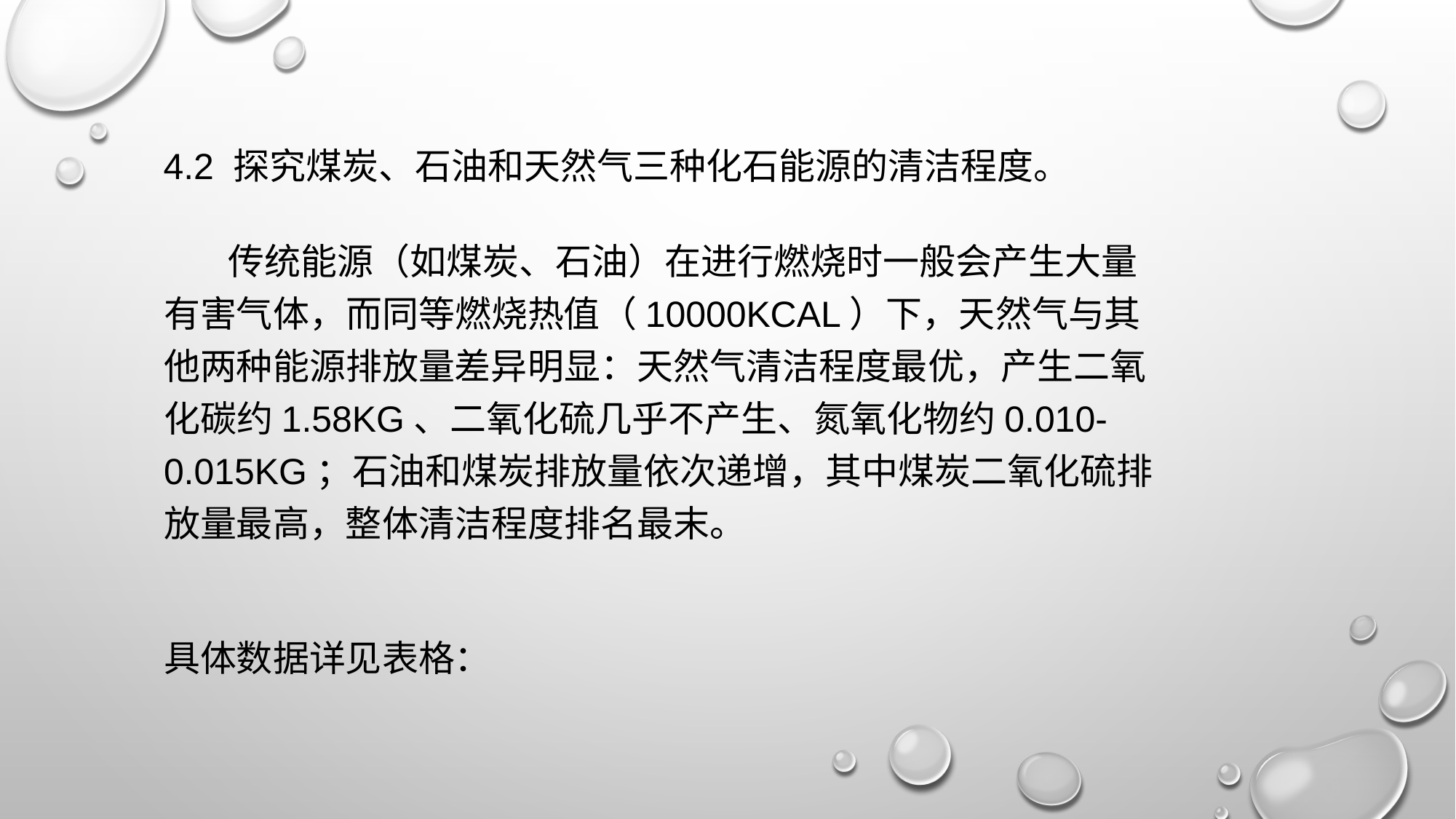

4.2 探究煤炭、石油和天然气三种化石能源的清洁程度。
传统能源（如煤炭、石油）在进行燃烧时一般会产生大量有害气体，而同等燃烧热值（10000kcal）下，天然气与其他两种能源排放量差异明显：天然气清洁程度最优，产生二氧化碳约1.58kg、二氧化硫几乎不产生、氮氧化物约0.010-0.015kg；石油和煤炭排放量依次递增，其中煤炭二氧化硫排放量最高，整体清洁程度排名最末。

具体数据详见表格：